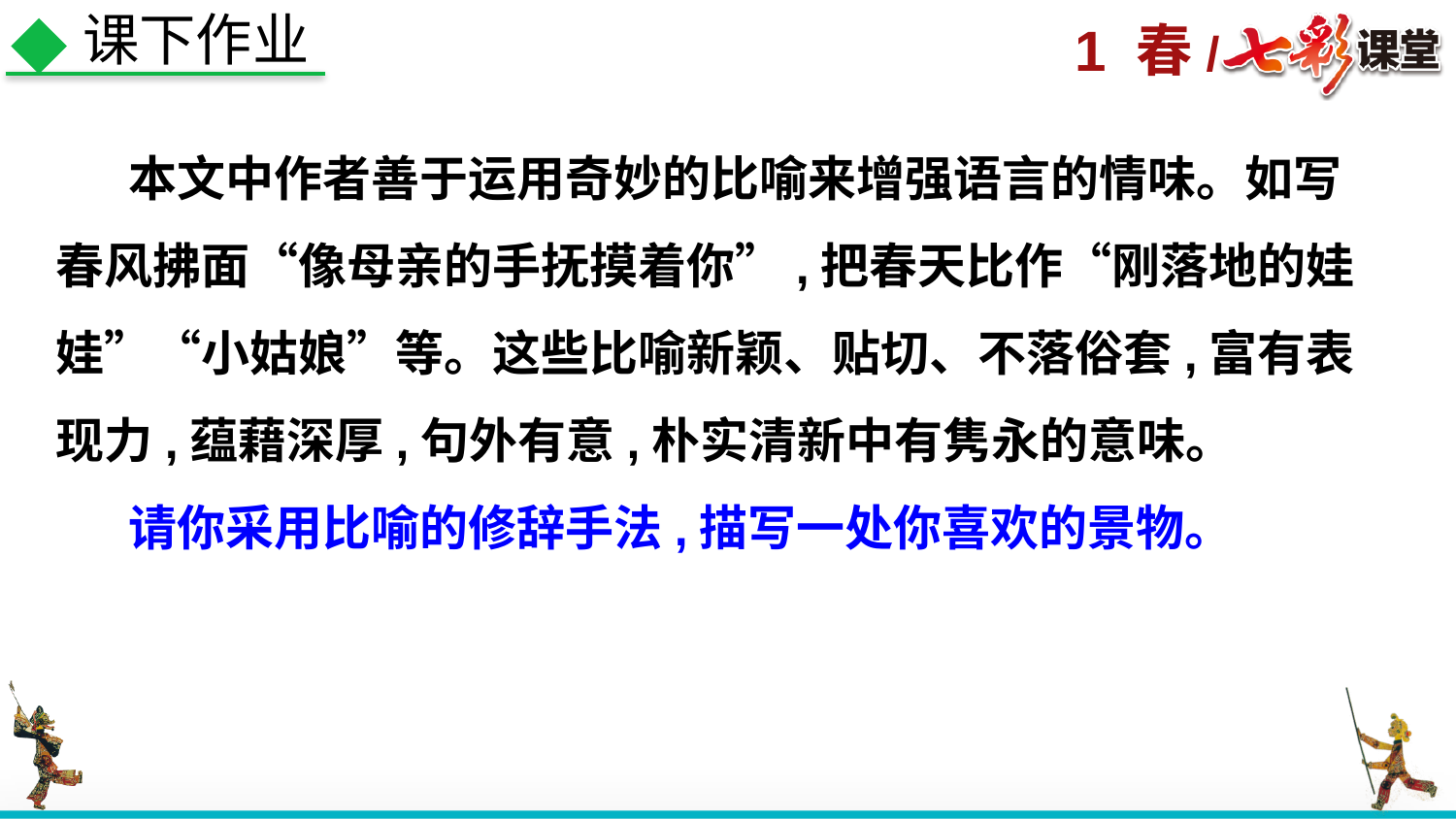

课下作业

本文中作者善于运用奇妙的比喻来增强语言的情味。如写春风拂面“像母亲的手抚摸着你”,把春天比作“刚落地的娃娃”“小姑娘”等。这些比喻新颖、贴切、不落俗套,富有表现力,蕴藉深厚,句外有意,朴实清新中有隽永的意味。
请你采用比喻的修辞手法,描写一处你喜欢的景物。